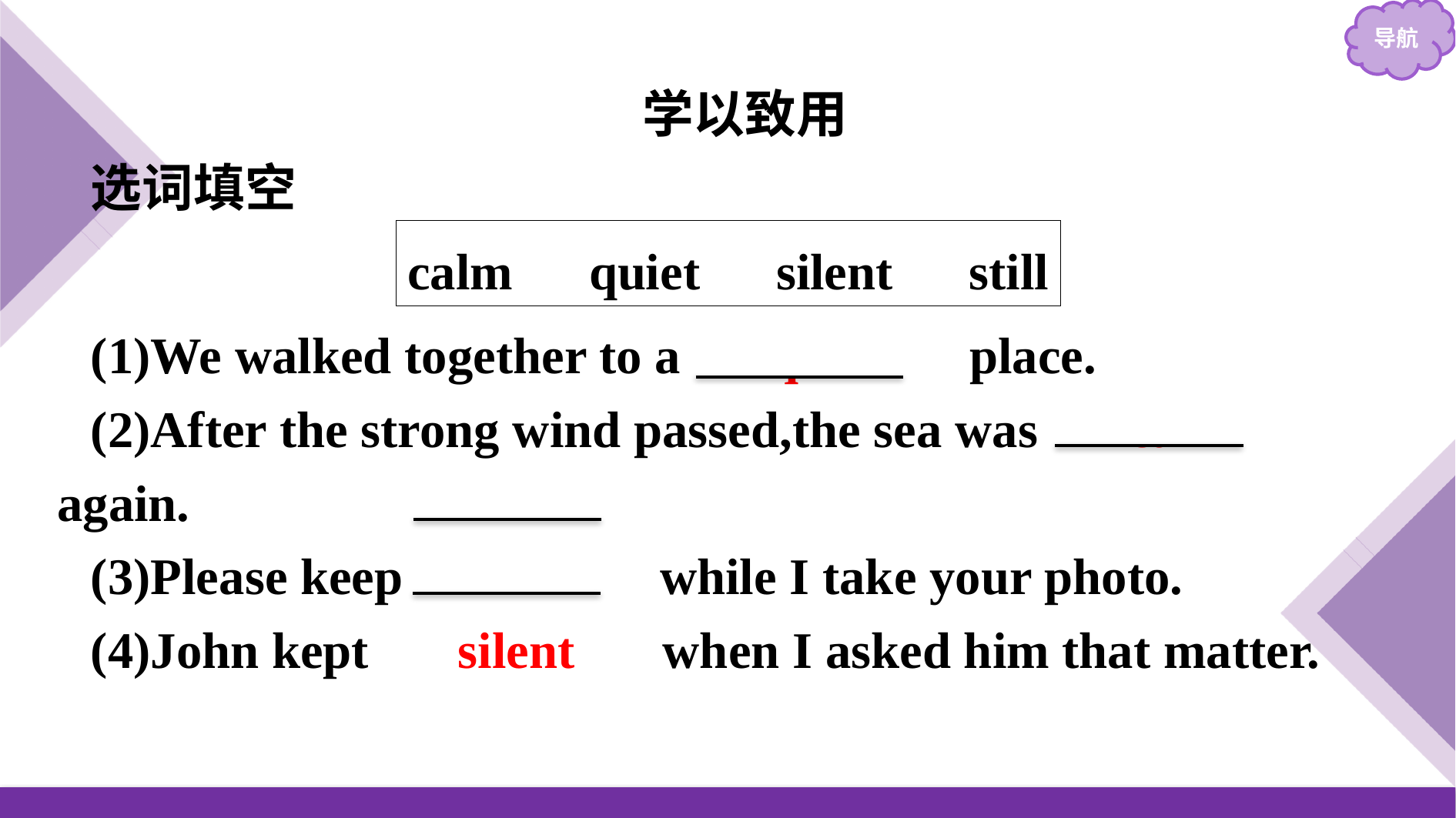

学以致用
选词填空
calm　quiet　silent　still
(1)We walked together to a 　quiet　 place.
(2)After the strong wind passed,the sea was 　calm　again.
(3)Please keep 　still　 while I take your photo.
(4)John kept 　silent　 when I asked him that matter.